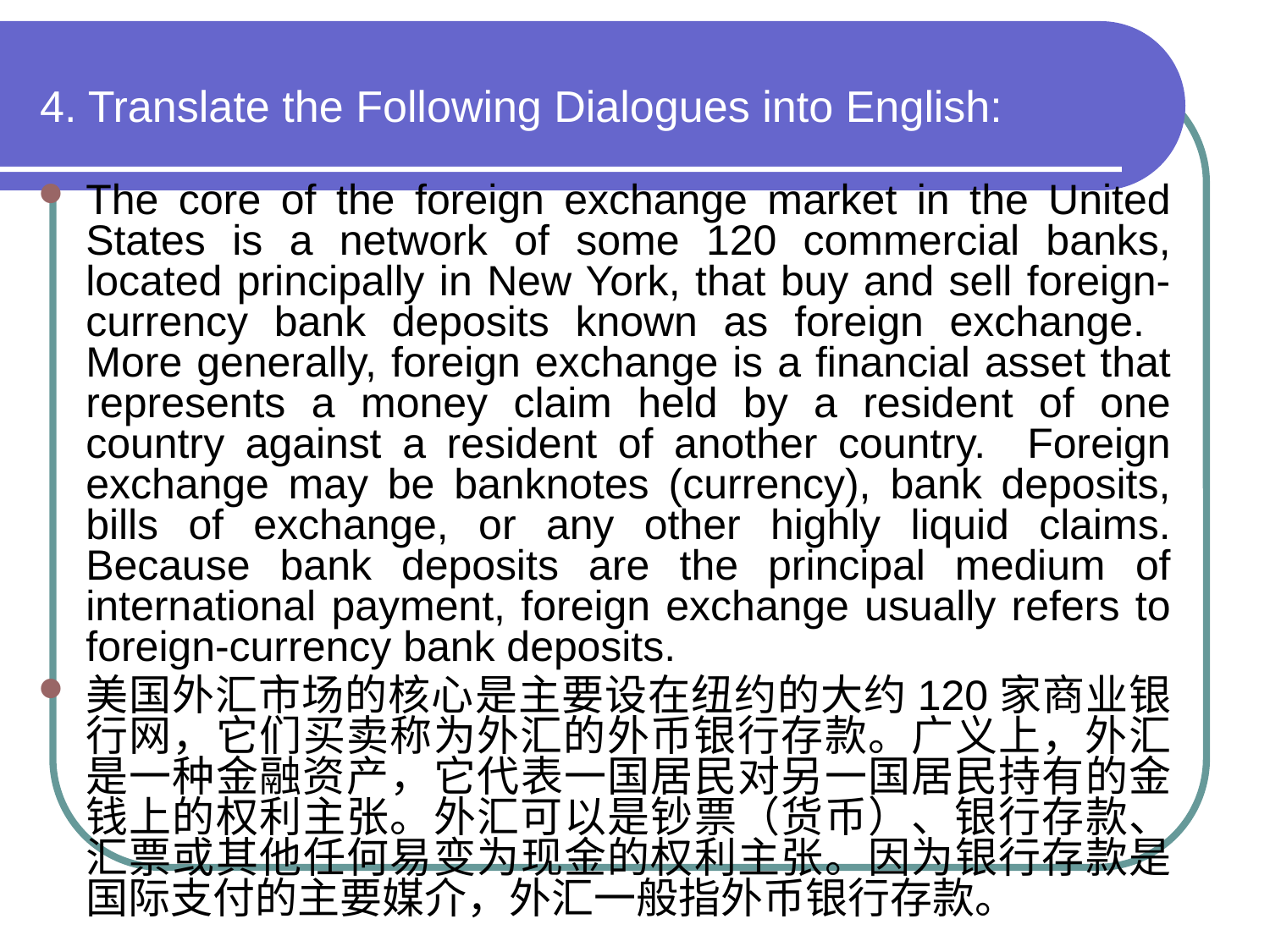

# 4. Translate the Following Dialogues into English:
The core of the foreign exchange market in the United States is a network of some 120 commercial banks, located principally in New York, that buy and sell foreign-currency bank deposits known as foreign exchange.  More generally, foreign exchange is a financial asset that represents a money claim held by a resident of one country against a resident of another country.  Foreign exchange may be banknotes (currency), bank deposits, bills of exchange, or any other highly liquid claims. Because bank deposits are the principal medium of international payment, foreign exchange usually refers to foreign-currency bank deposits.
美国外汇市场的核心是主要设在纽约的大约120家商业银行网，它们买卖称为外汇的外币银行存款。广义上，外汇是一种金融资产，它代表一国居民对另一国居民持有的金钱上的权利主张。外汇可以是钞票（货币）、银行存款、汇票或其他任何易变为现金的权利主张。因为银行存款是国际支付的主要媒介，外汇一般指外币银行存款。